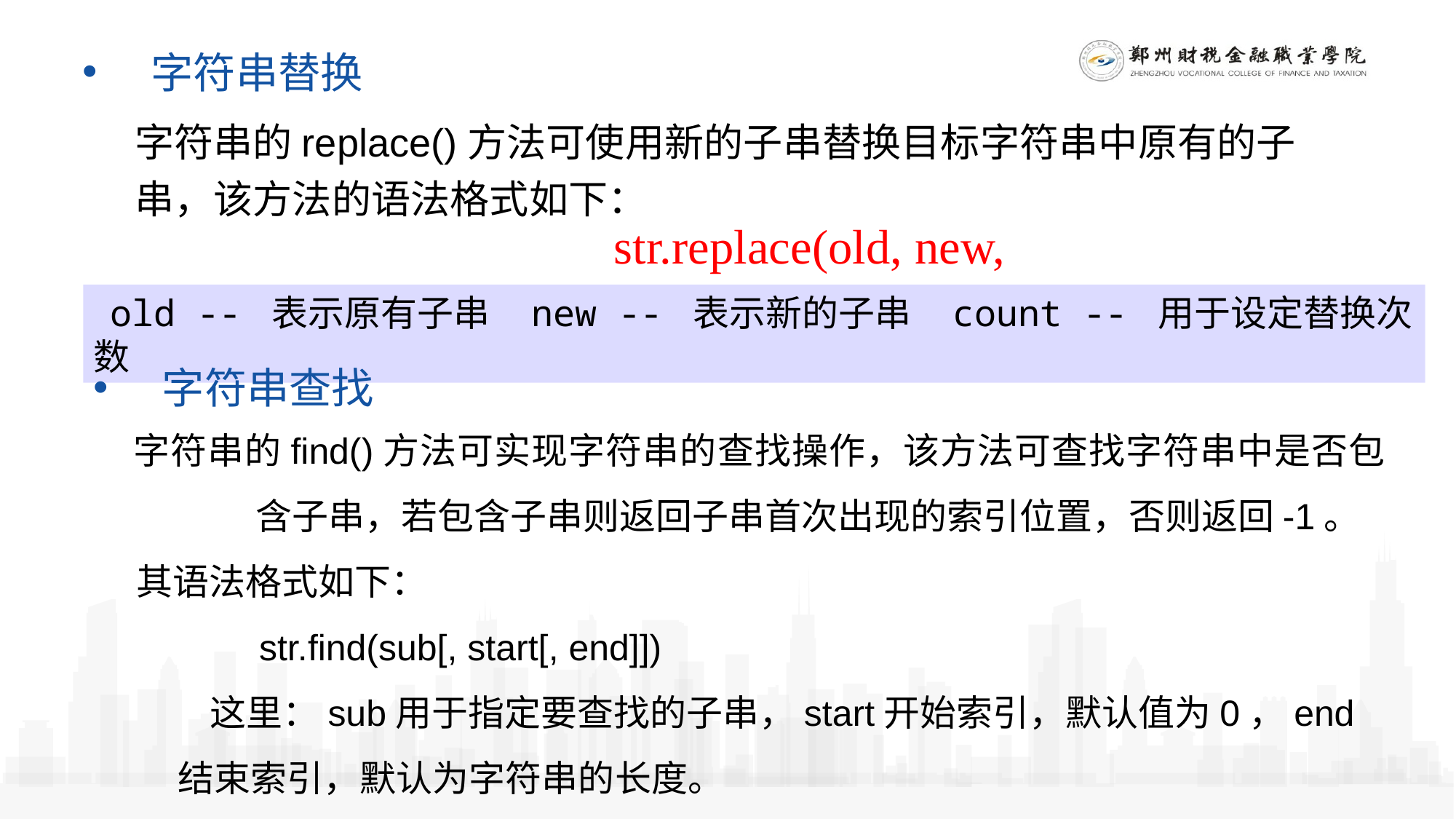

字符串替换
字符串的replace()方法可使用新的子串替换目标字符串中原有的子串，该方法的语法格式如下：
str.replace(old, new, count=None)
 old -- 表示原有子串    new -- 表示新的子串    count -- 用于设定替换次数
字符串查找
字符串的find()方法可实现字符串的查找操作，该方法可查找字符串中是否包含子串，若包含子串则返回子串首次出现的索引位置，否则返回-1。
其语法格式如下：
            str.find(sub[, start[, end]])
这里：sub用于指定要查找的子串，start开始索引，默认值为0，end结束索引，默认为字符串的长度。